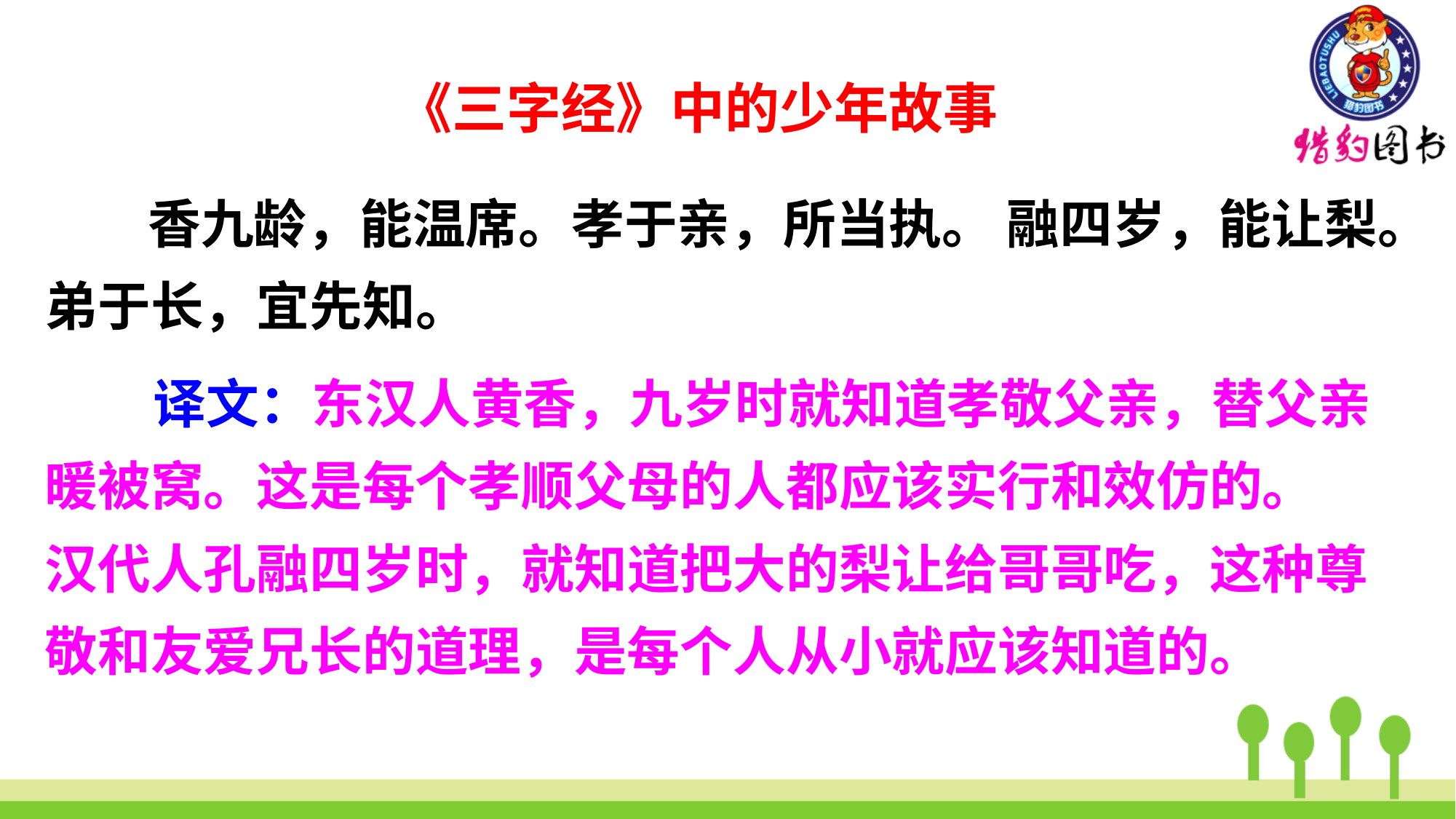

《三字经》中的少年故事
        香九龄，能温席。孝于亲，所当执。 融四岁，能让梨。弟于长，宜先知。
        译文：东汉人黄香，九岁时就知道孝敬父亲，替父亲暖被窝。这是每个孝顺父母的人都应该实行和效仿的。 汉代人孔融四岁时，就知道把大的梨让给哥哥吃，这种尊敬和友爱兄长的道理，是每个人从小就应该知道的。